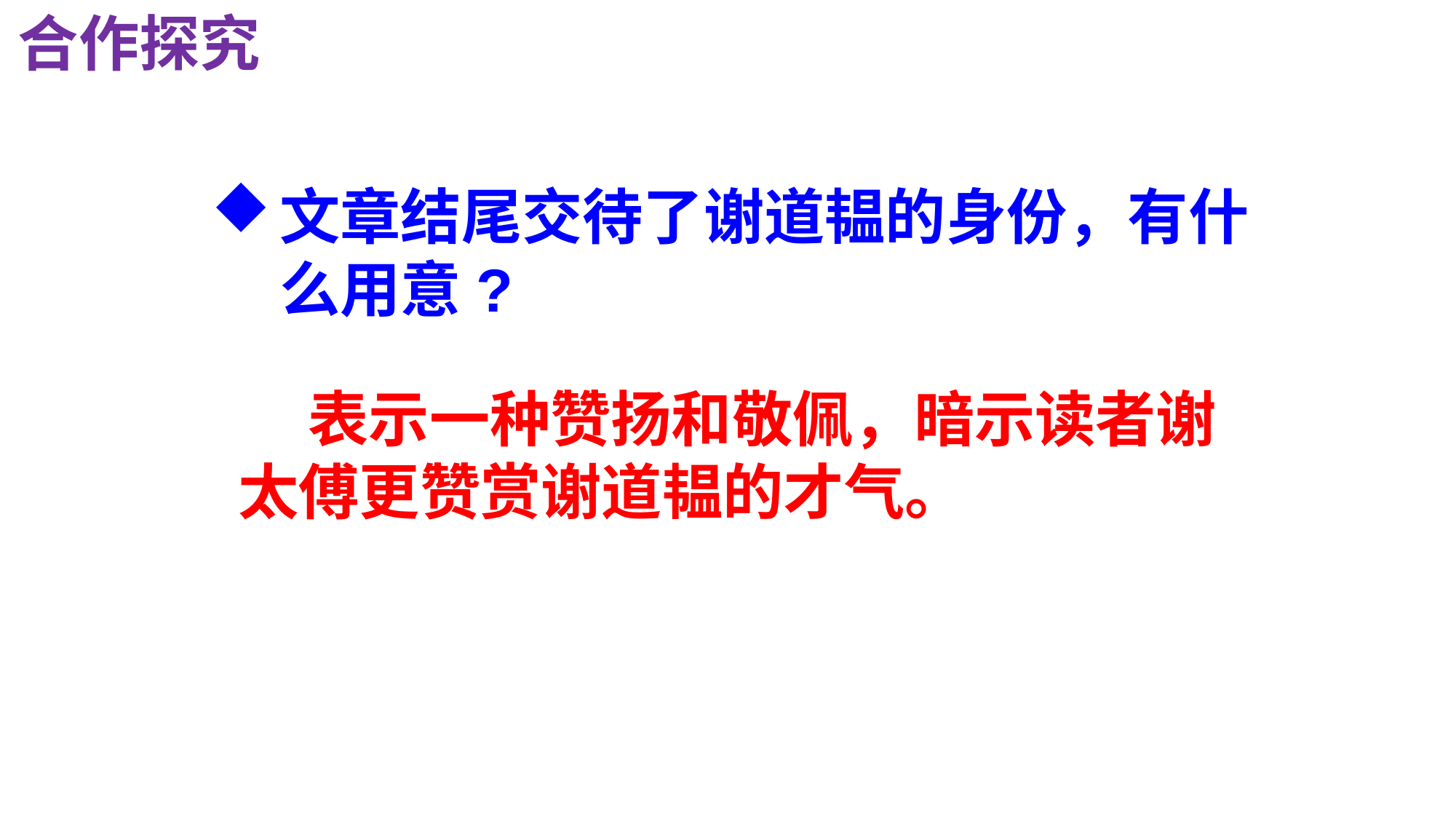

合作探究
文章结尾交待了谢道韫的身份，有什么用意?
    表示一种赞扬和敬佩，暗示读者谢太傅更赞赏谢道韫的才气。